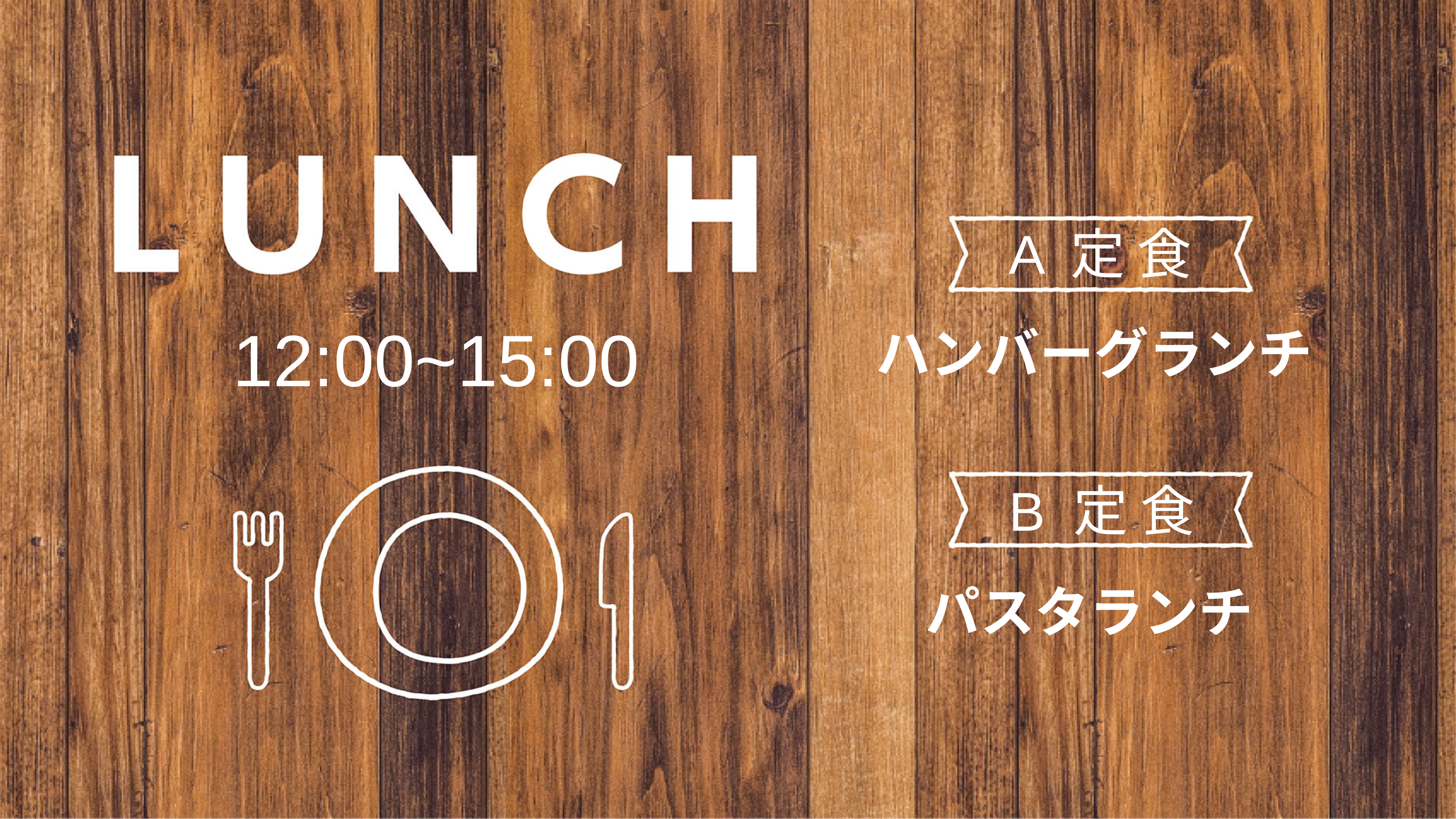

A 定 食
12:00~15:00
ハンバーグランチ
B 定 食
パスタランチ